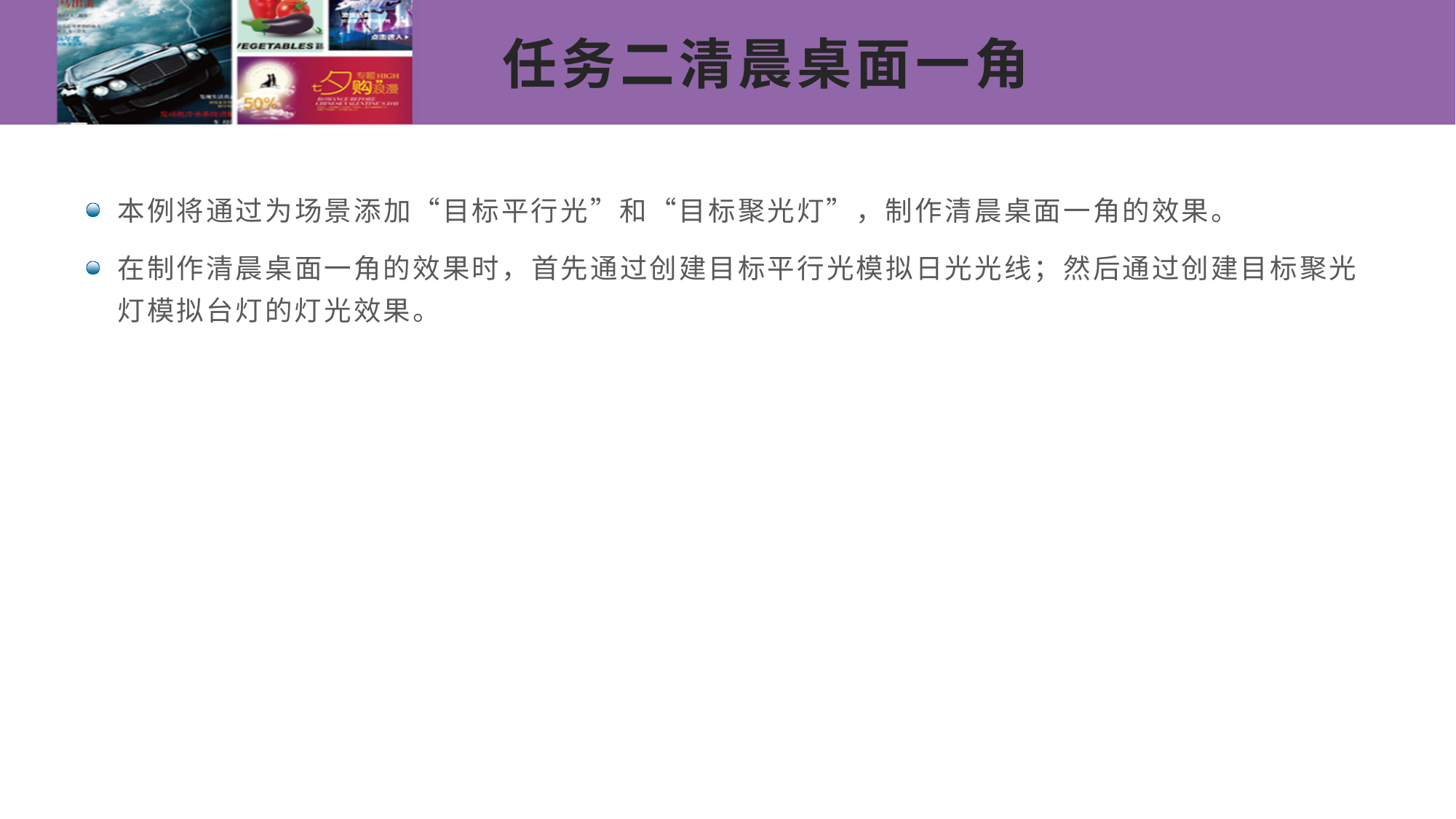

# 任务二清晨桌面一角
本例将通过为场景添加“目标平行光”和“目标聚光灯”，制作清晨桌面一角的效果。
在制作清晨桌面一角的效果时，首先通过创建目标平行光模拟日光光线；然后通过创建目标聚光灯模拟台灯的灯光效果。